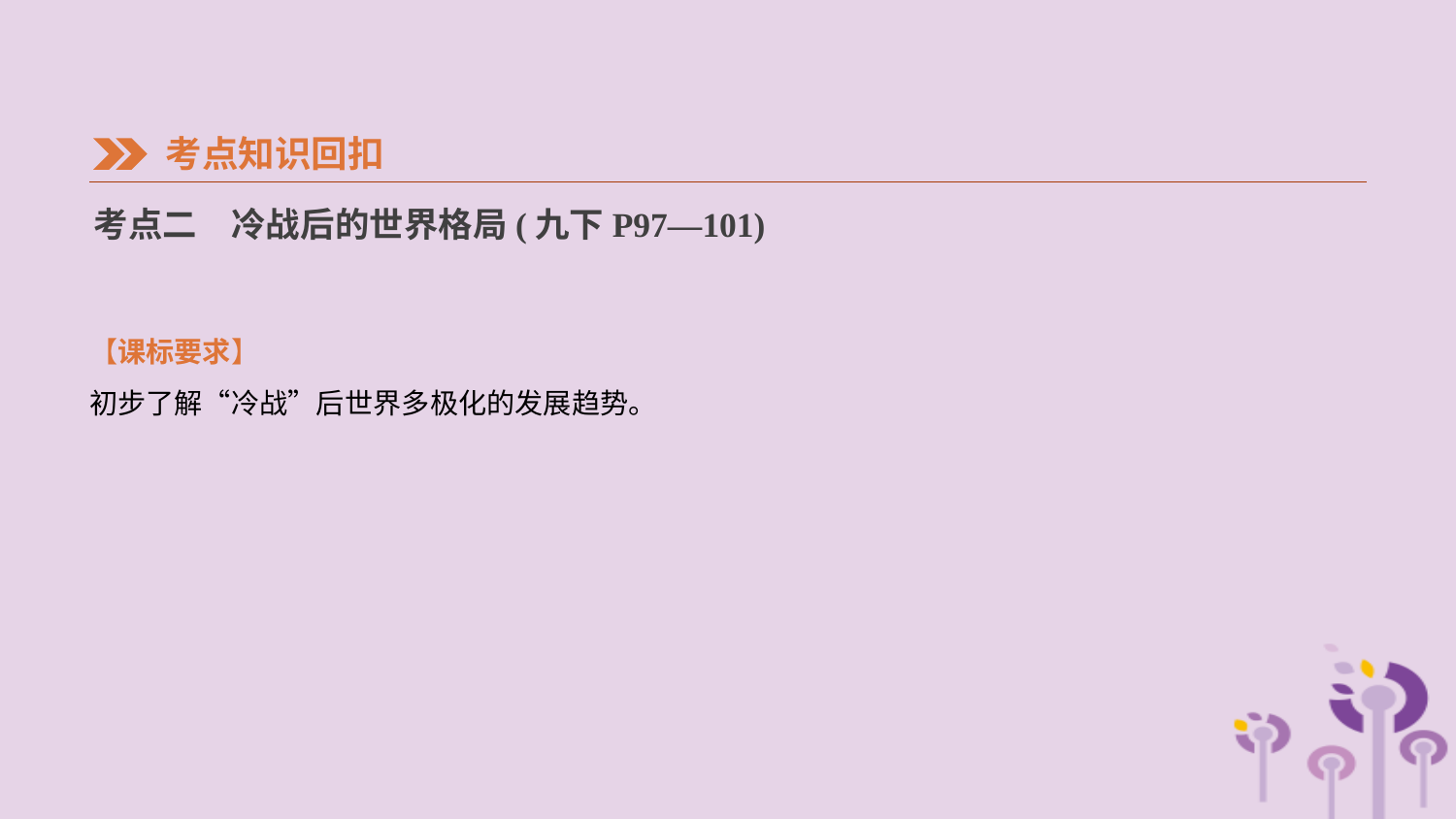

考点知识回扣

考点二　冷战后的世界格局(九下P97—101)
【课标要求】
初步了解“冷战”后世界多极化的发展趋势。